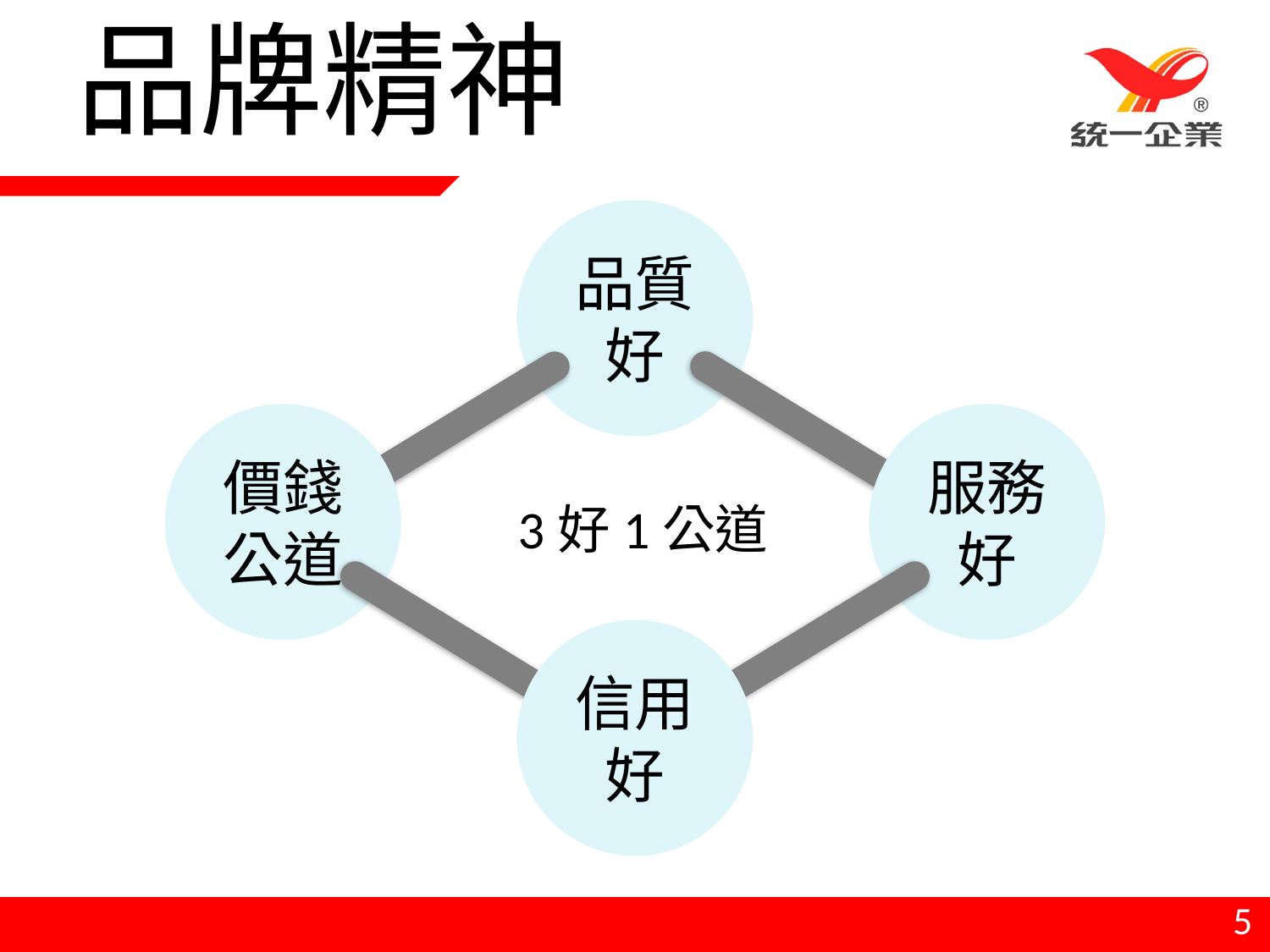

# 品牌精神
品質
好
價錢
公道
服務
好

3好1公道

信用
好